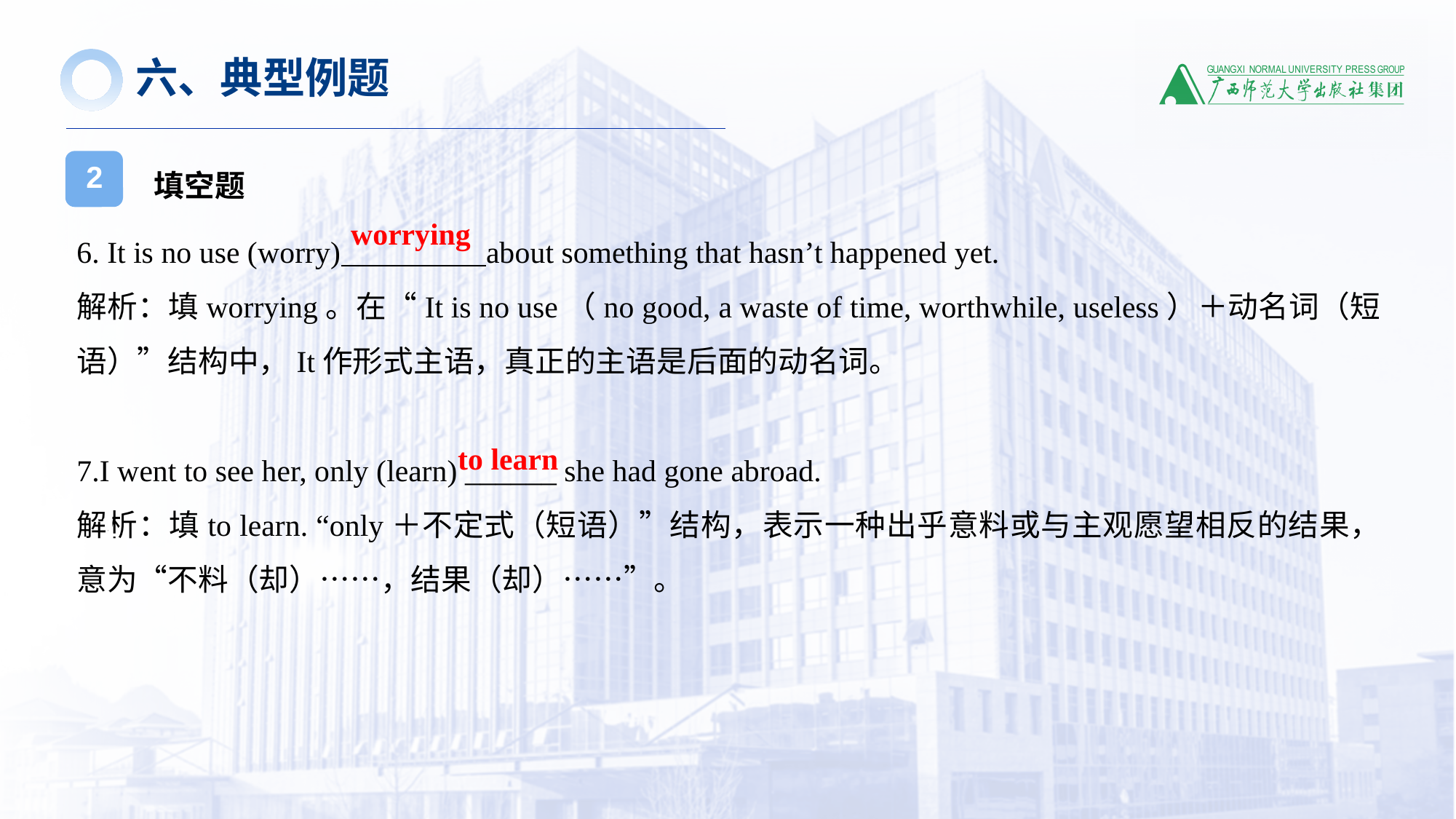

六、典型例题

填空题

2
6. It is no use (worry)                   about something that hasn’t happened yet.
解析：填worrying。在“It is no use（no good, a waste of time, worthwhile, useless）＋动名词（短语）”结构中，It作形式主语，真正的主语是后面的动名词。

7.I went to see her, only (learn) ______ she had gone abroad.
解析：填to learn. “only＋不定式（短语）”结构，表示一种出乎意料或与主观愿望相反的结果，意为“不料（却）……，结果（却）……”。
 worrying
    to learn
1